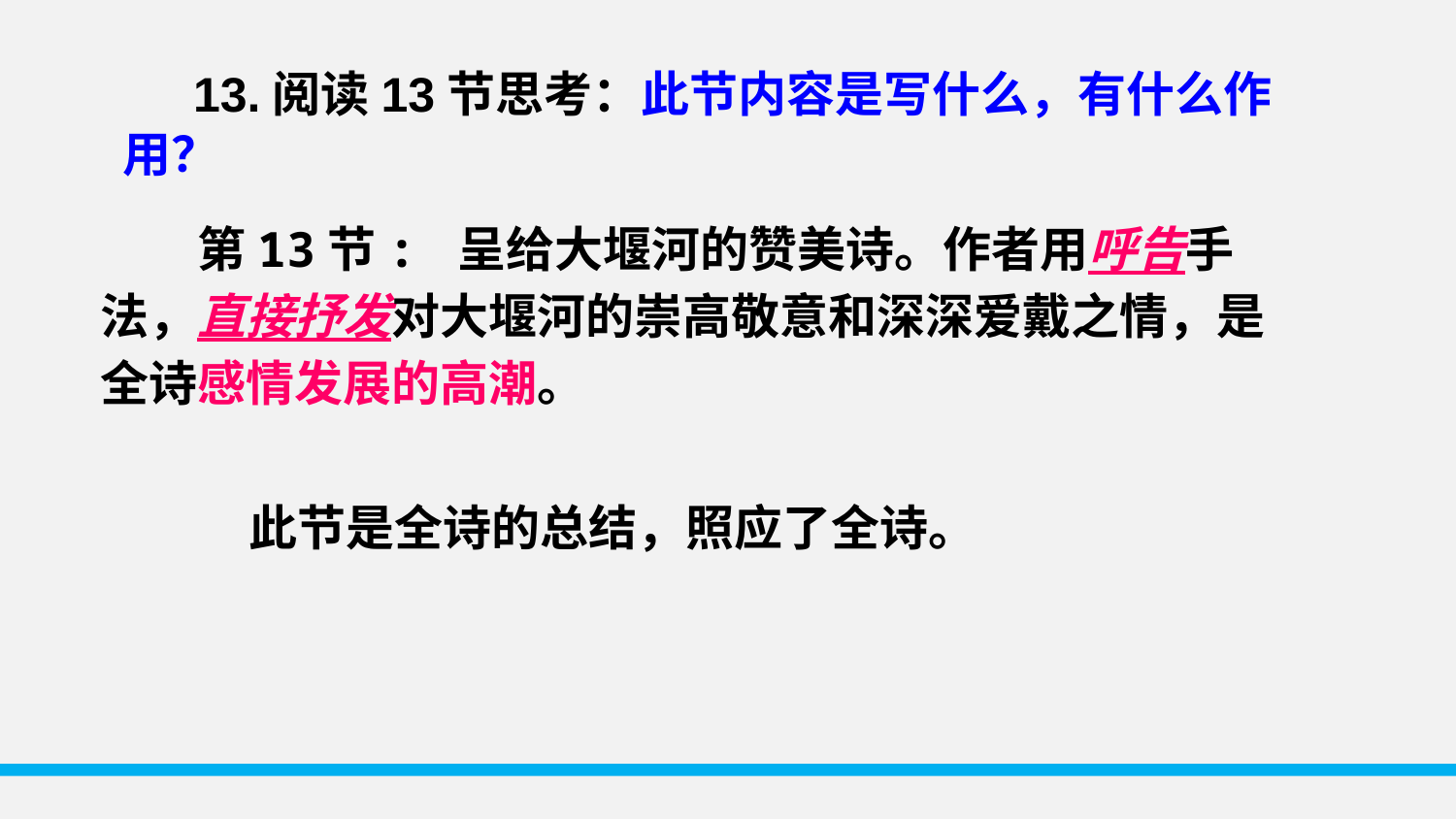

13.阅读13节思考：此节内容是写什么，有什么作用？
　　第13节: 呈给大堰河的赞美诗。作者用呼告手法，直接抒发对大堰河的崇高敬意和深深爱戴之情，是全诗感情发展的高潮。
此节是全诗的总结，照应了全诗。